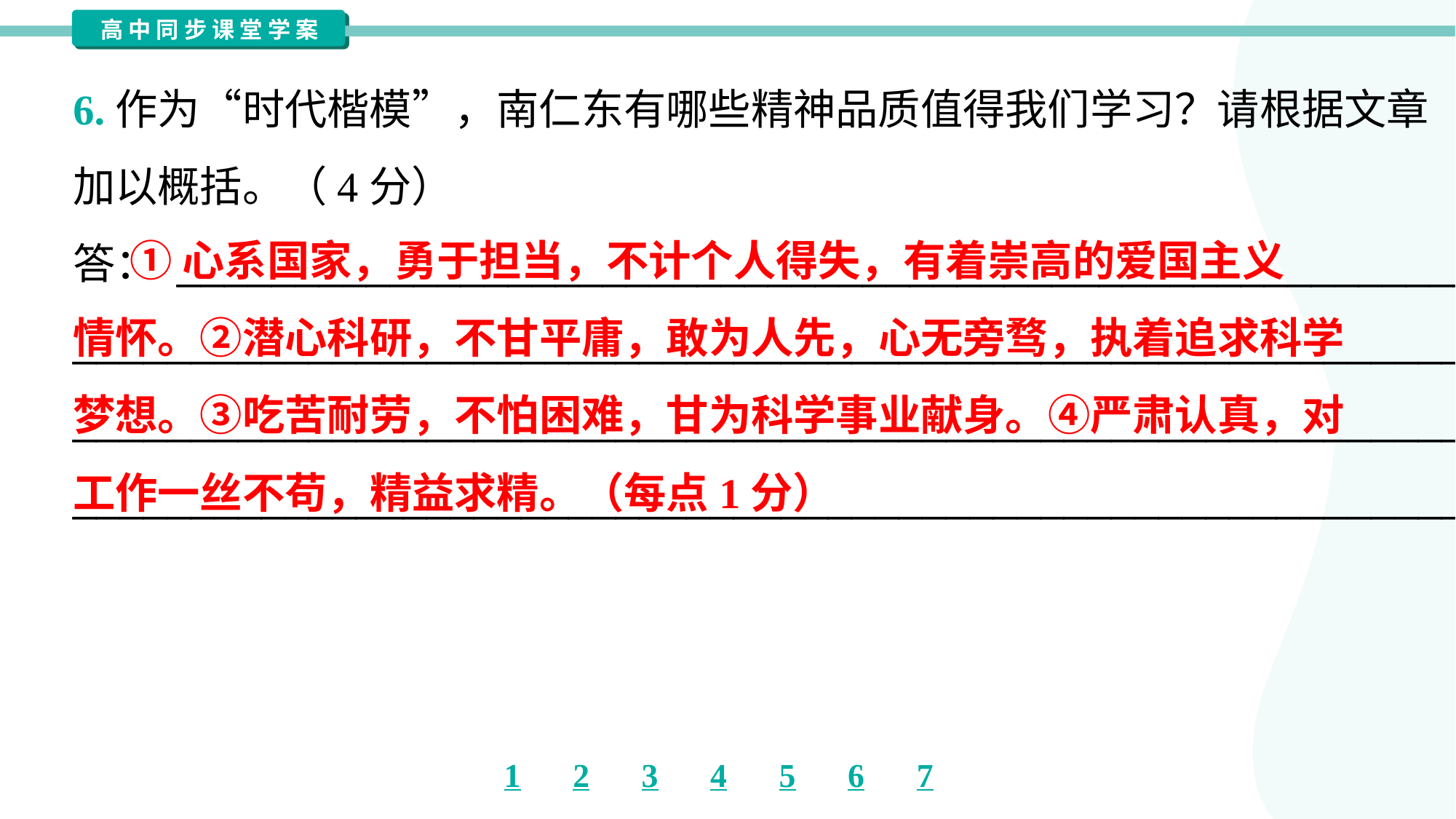

6.作为“时代楷模”，南仁东有哪些精神品质值得我们学习？请根据文章
加以概括。（4分）
答： ________________________________________________________
_____________________________________________________________
_____________________________________________________________
_____________________________________________________________
      ①心系国家，勇于担当，不计个人得失，有着崇高的爱国主义
情怀。②潜心科研，不甘平庸，敢为人先，心无旁骛，执着追求科学
梦想。③吃苦耐劳，不怕困难，甘为科学事业献身。④严肃认真，对
工作一丝不苟，精益求精。（每点1分）